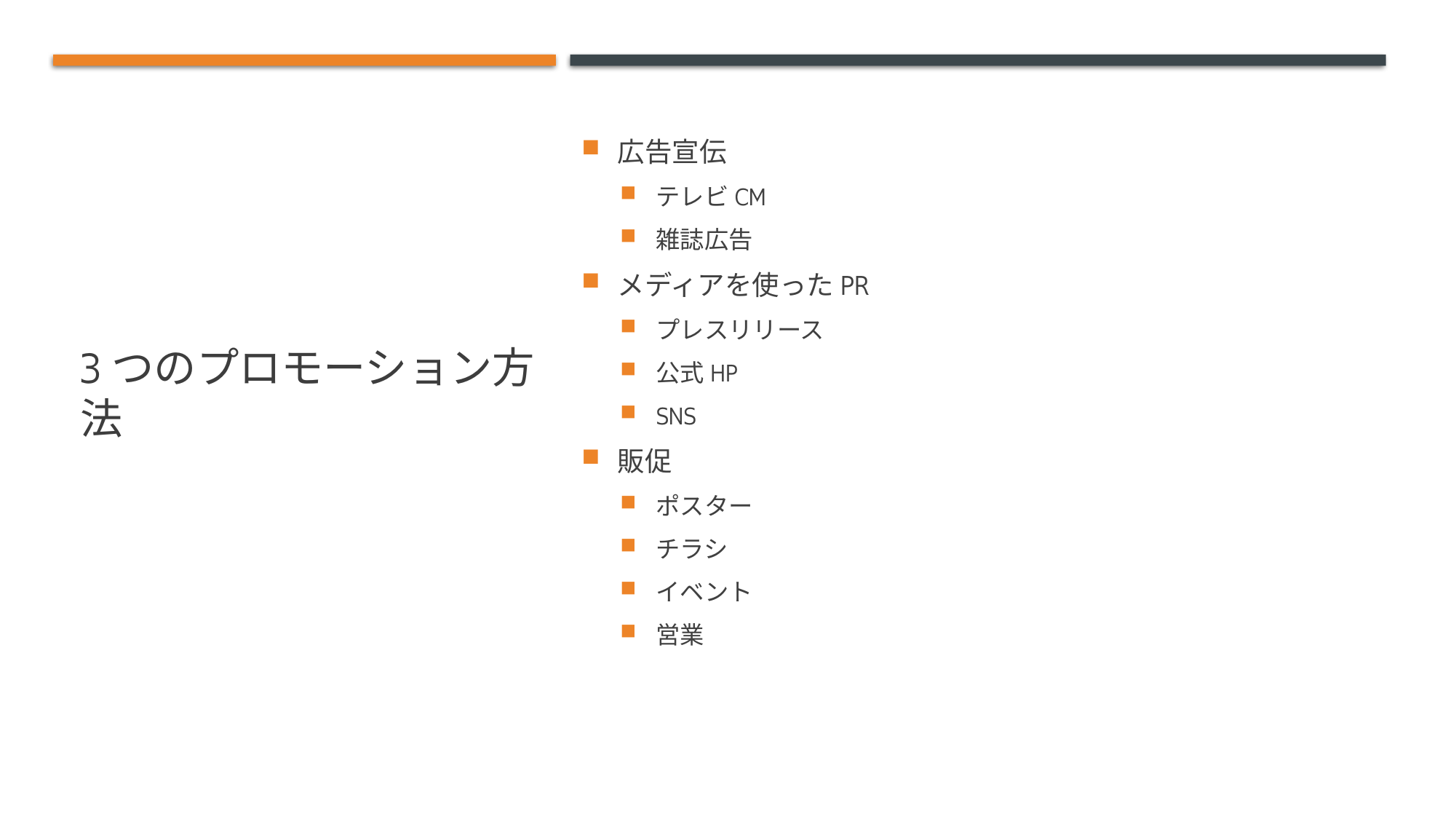

# 3つのプロモーション方法
広告宣伝
テレビCM
雑誌広告
メディアを使ったPR
プレスリリース
公式HP
SNS
販促
ポスター
チラシ
イベント
営業